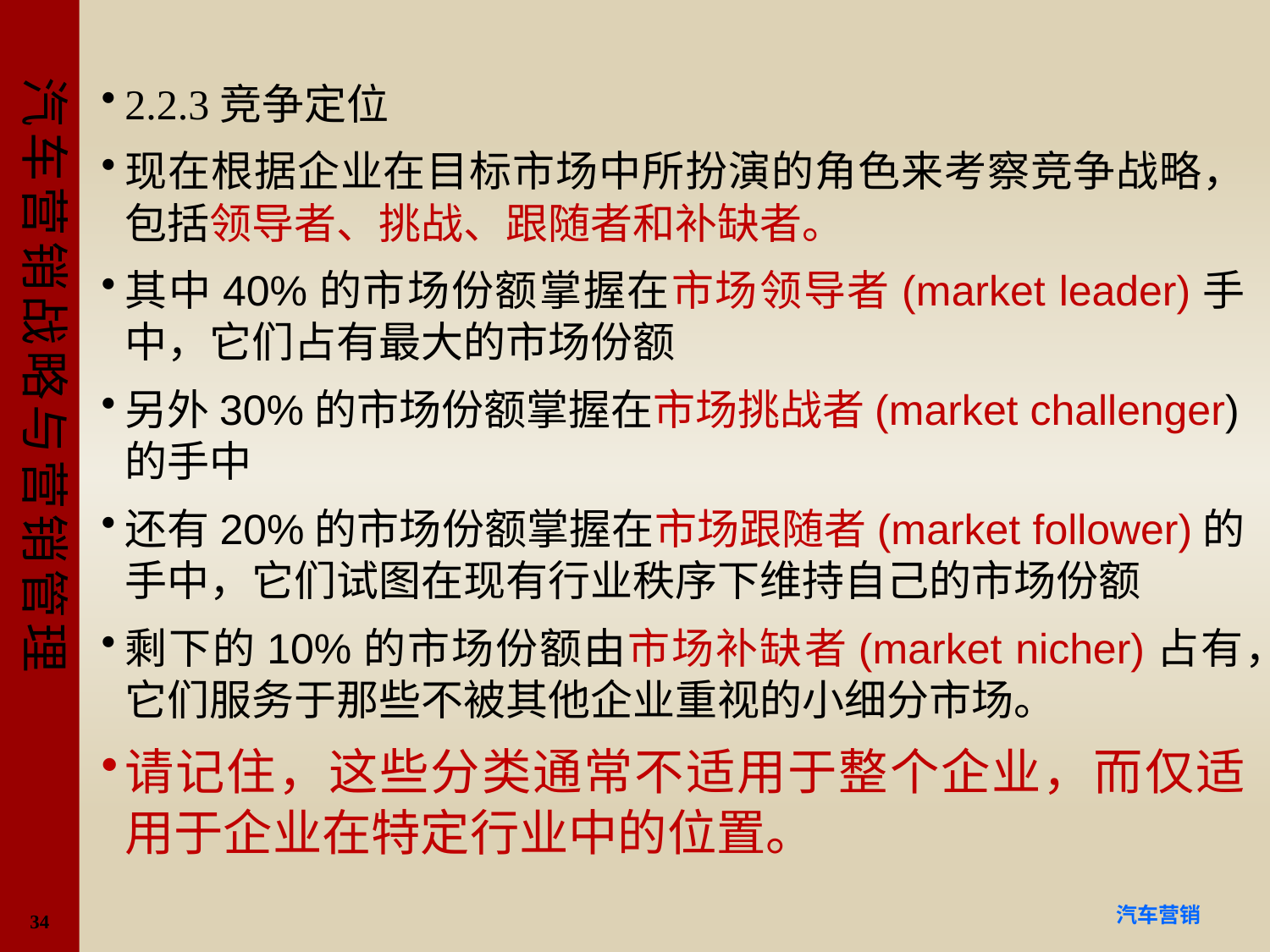

#
2.2.3竞争定位
现在根据企业在目标市场中所扮演的角色来考察竞争战略，包括领导者、挑战、跟随者和补缺者。
其中40%的市场份额掌握在市场领导者(market leader)手中，它们占有最大的市场份额
另外30%的市场份额掌握在市场挑战者(market challenger)的手中
还有20%的市场份额掌握在市场跟随者(market follower)的手中，它们试图在现有行业秩序下维持自己的市场份额
剩下的10%的市场份额由市场补缺者(market nicher)占有，它们服务于那些不被其他企业重视的小细分市场。
请记住，这些分类通常不适用于整个企业，而仅适用于企业在特定行业中的位置。
34